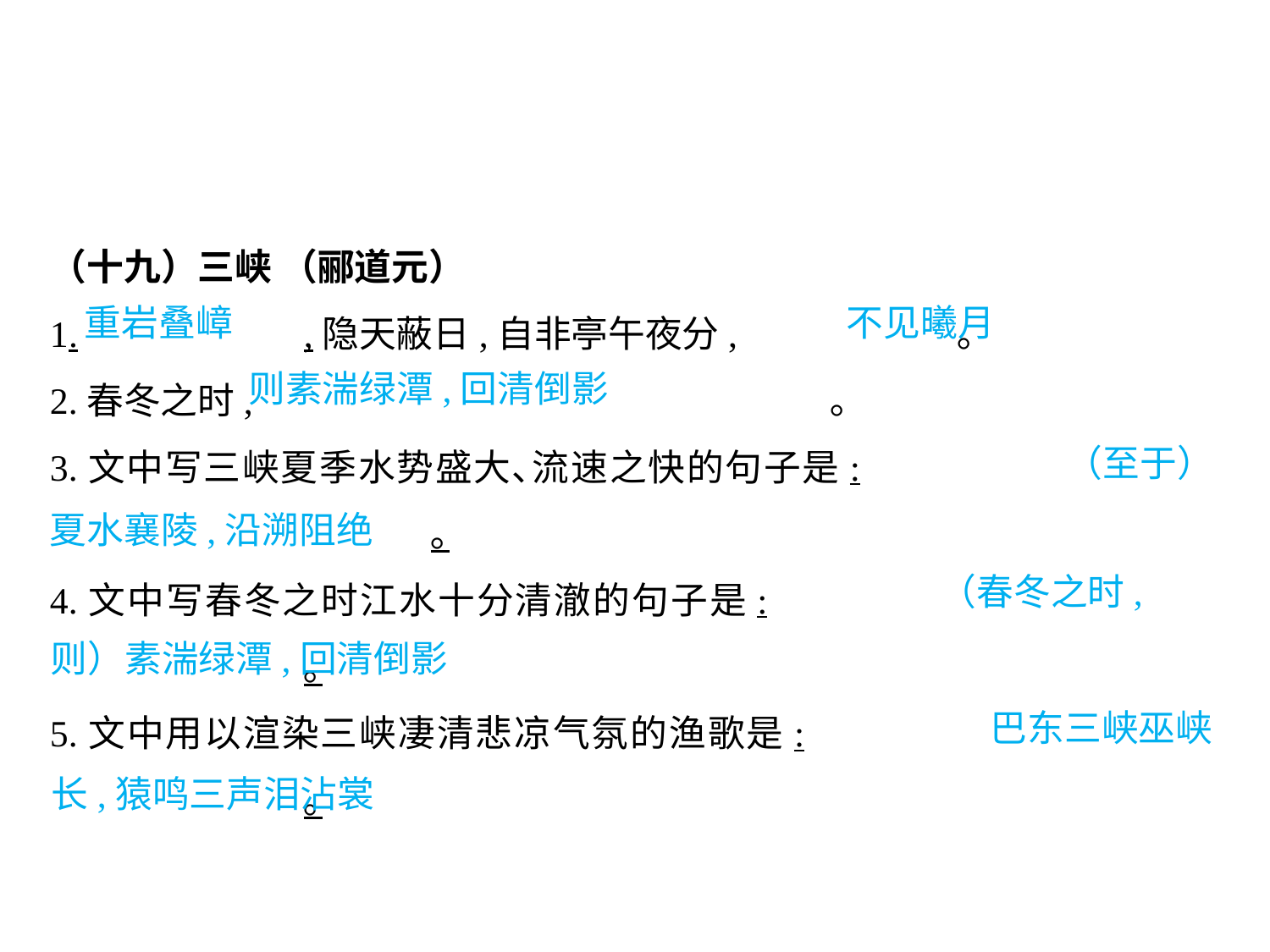

（十九）三峡 （郦道元）
1.		,隐天蔽日,自非亭午夜分,		 ｡
2.春冬之时,					 ｡
3.文中写三峡夏季水势盛大､流速之快的句子是:						｡
4.文中写春冬之时江水十分清澈的句子是:						｡
5.文中用以渲染三峡凄清悲凉气氛的渔歌是:						｡
重岩叠嶂					不见曦月
则素湍绿潭,回清倒影
			   					（至于）夏水襄陵,沿溯阻绝
			   				（春冬之时,则）素湍绿潭,回清倒影
			   				     巴东三峡巫峡长,猿鸣三声泪沾裳